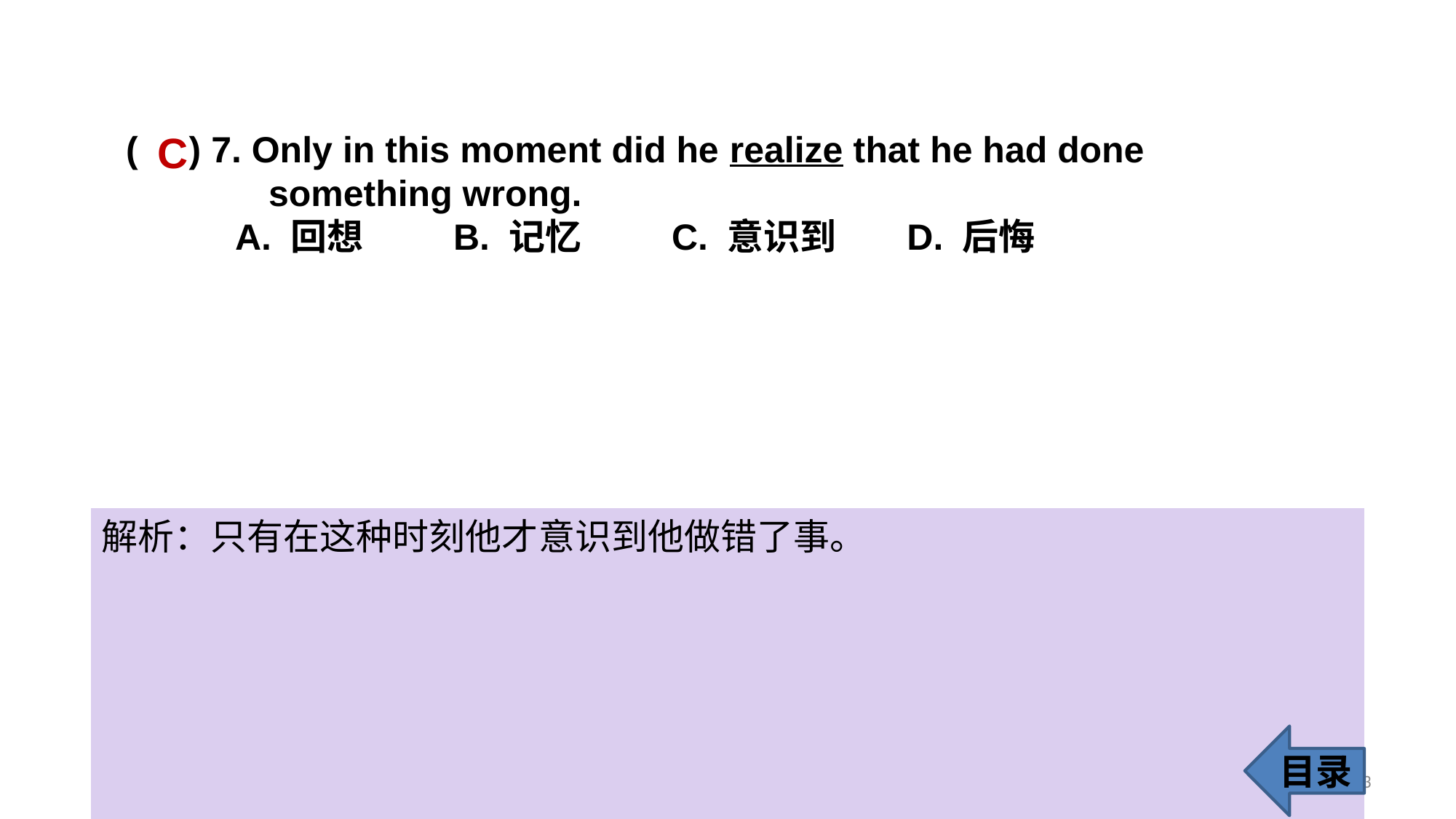

(     ) 7. Only in this moment did he realize that he had done
              something wrong.
	A. 回想 	B. 记忆 	C. 意识到	 D. 后悔
C
解析：只有在这种时刻他才意识到他做错了事。

目录
13